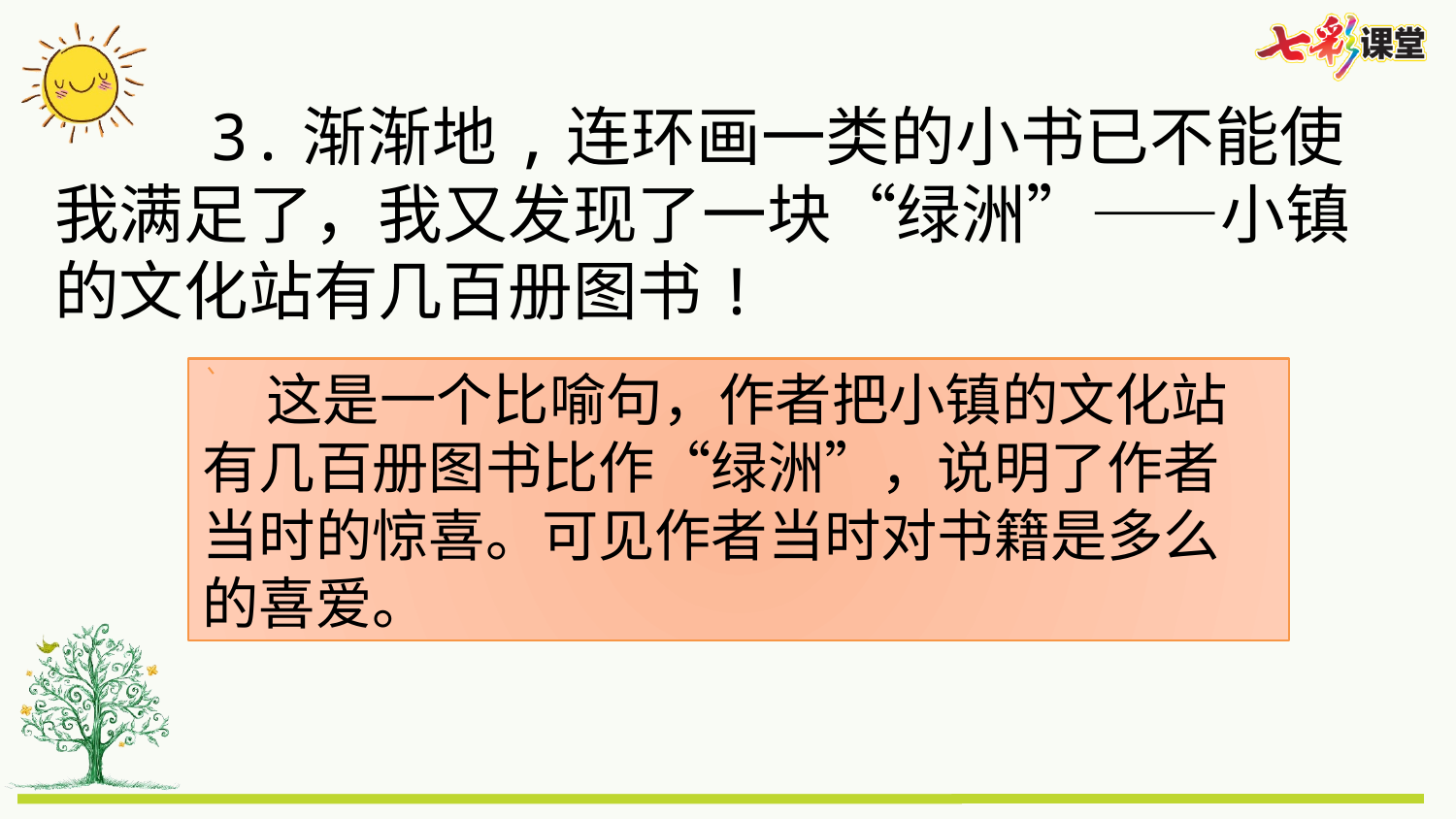

3.渐渐地,连环画一类的小书已不能使我满足了，我又发现了一块“绿洲”——小镇的文化站有几百册图书!
    这是一个比喻句，作者把小镇的文化站有几百册图书比作“绿洲”，说明了作者当时的惊喜。可见作者当时对书籍是多么的喜爱。